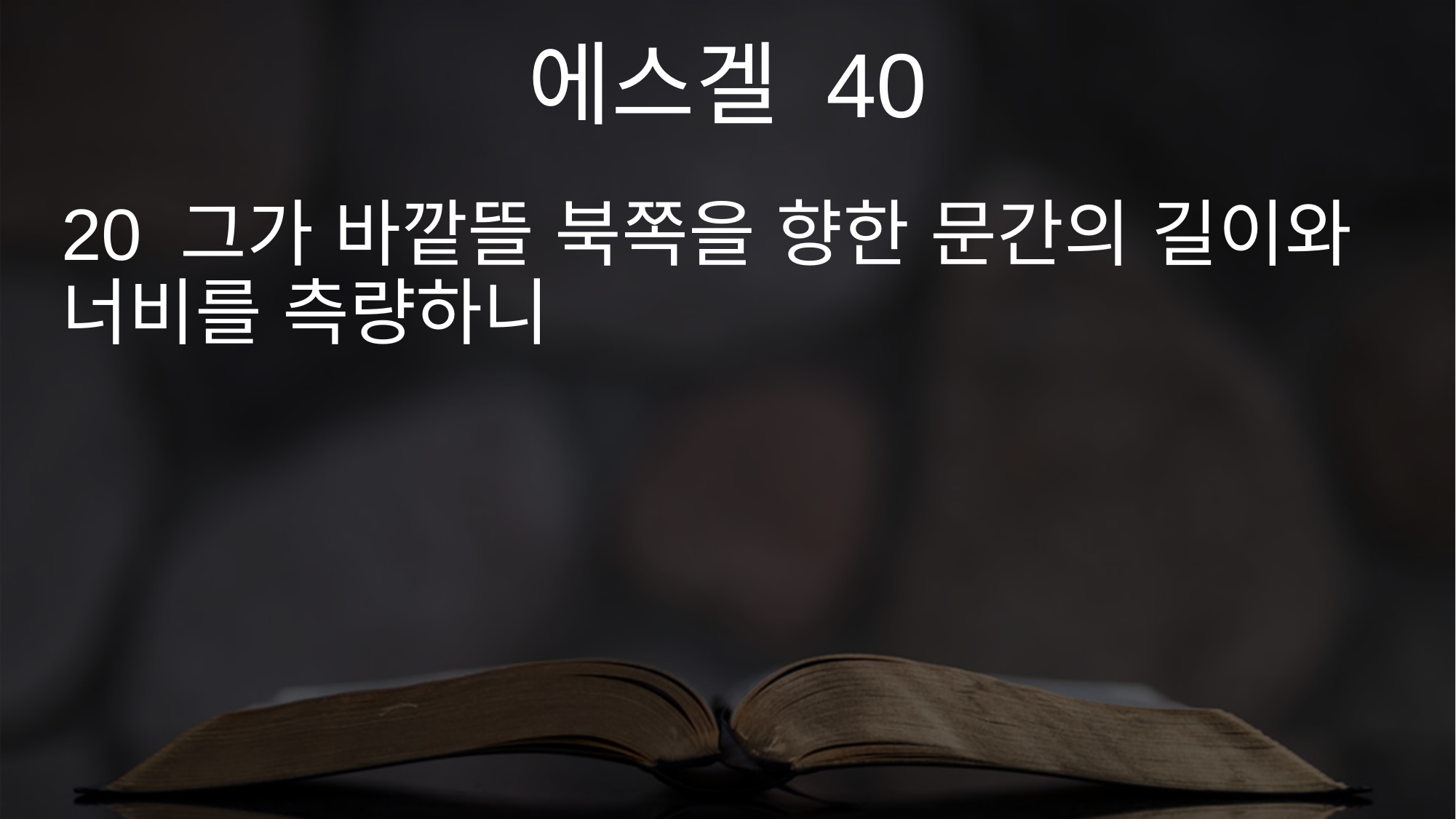

에스겔 40
20 그가 바깥뜰 북쪽을 향한 문간의 길이와 너비를 측량하니